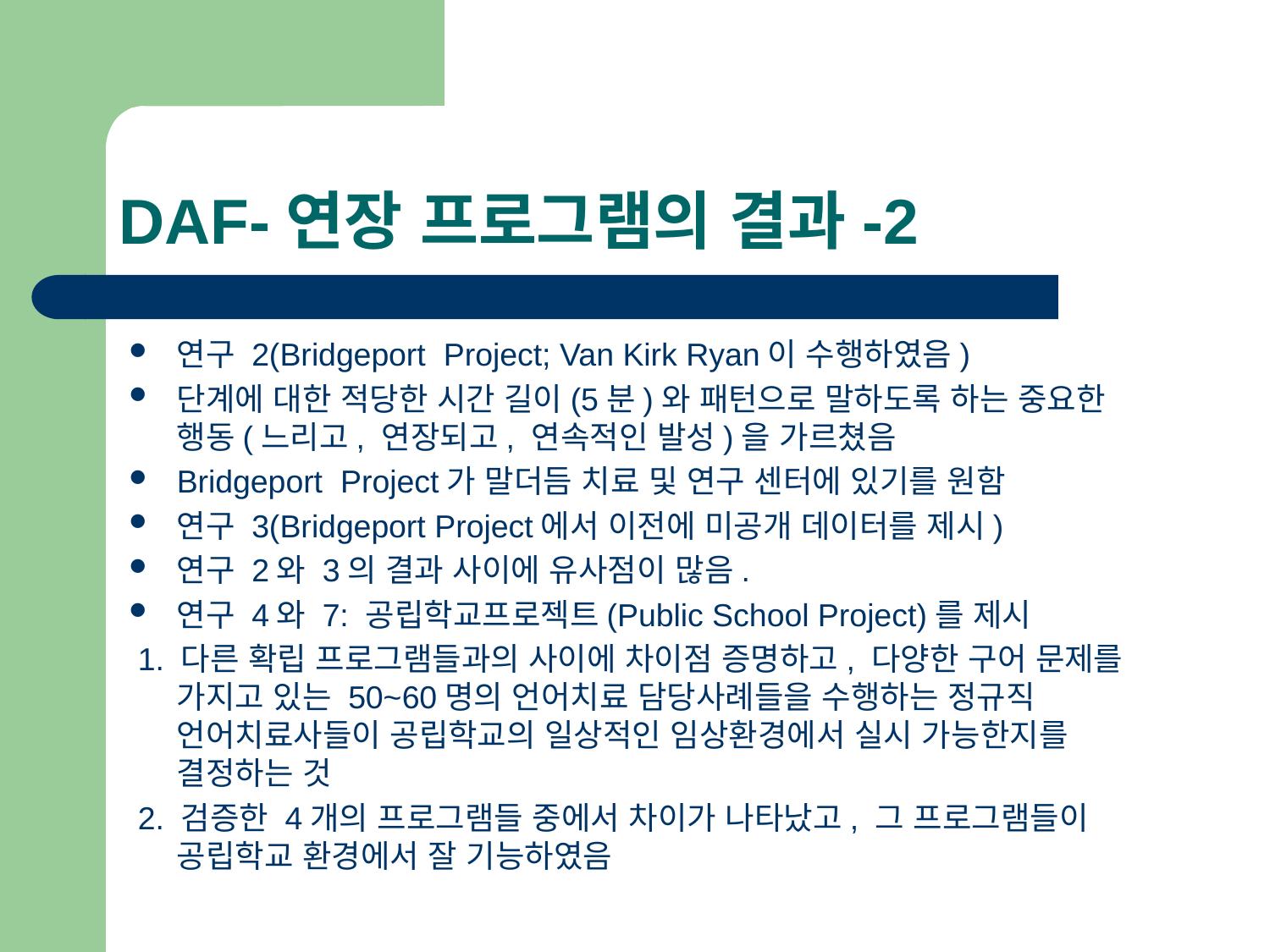

# DAF-연장 프로그램의 결과-2
연구 2(Bridgeport  Project; Van Kirk Ryan이 수행하였음)
단계에 대한 적당한 시간 길이(5분)와 패턴으로 말하도록 하는 중요한 행동(느리고, 연장되고, 연속적인 발성)을 가르쳤음
Bridgeport  Project가 말더듬 치료 및 연구 센터에 있기를 원함
연구 3(Bridgeport Project에서 이전에 미공개 데이터를 제시)
연구 2와 3의 결과 사이에 유사점이 많음.
연구 4와 7: 공립학교프로젝트(Public School Project)를 제시
 1. 다른 확립 프로그램들과의 사이에 차이점 증명하고, 다양한 구어 문제를 가지고 있는 50~60명의 언어치료 담당사례들을 수행하는 정규직 언어치료사들이 공립학교의 일상적인 임상환경에서 실시 가능한지를 결정하는 것
 2. 검증한 4개의 프로그램들 중에서 차이가 나타났고, 그 프로그램들이 공립학교 환경에서 잘 기능하였음